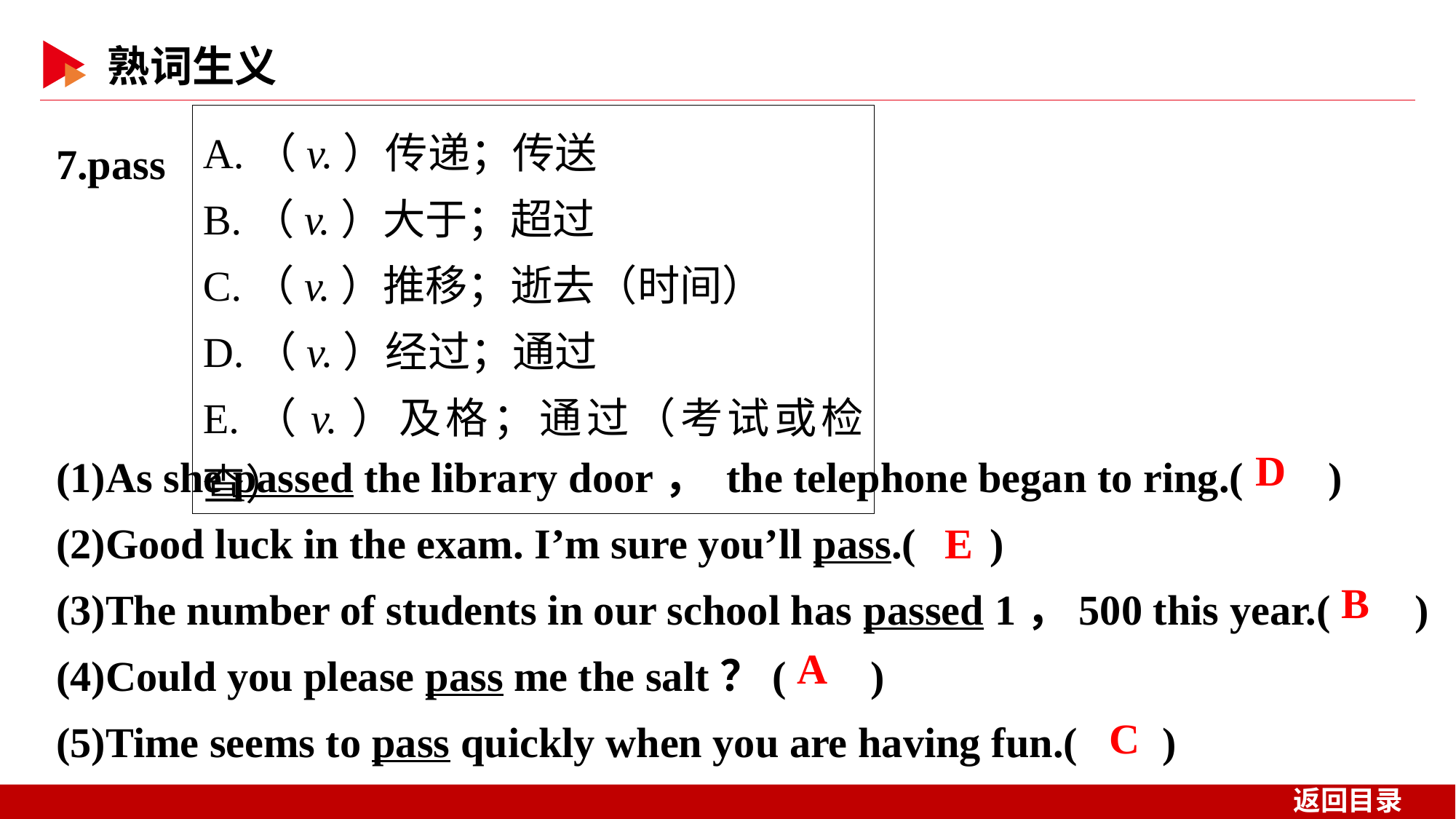

A.（v.）传递；传送
B.（v.）大于；超过
C.（v.）推移；逝去（时间）
D.（v.）经过；通过
E.（v.）及格；通过（考试或检查）
7.pass
(1)As she passed the library door， the telephone began to ring.(        )
(2)Good luck in the exam. I’m sure you’ll pass.(       )
(3)The number of students in our school has passed 1，500 this year.(        )
(4)Could you please pass me the salt？(        )
(5)Time seems to pass quickly when you are having fun.(        )
   D
E
   B
   A
   C